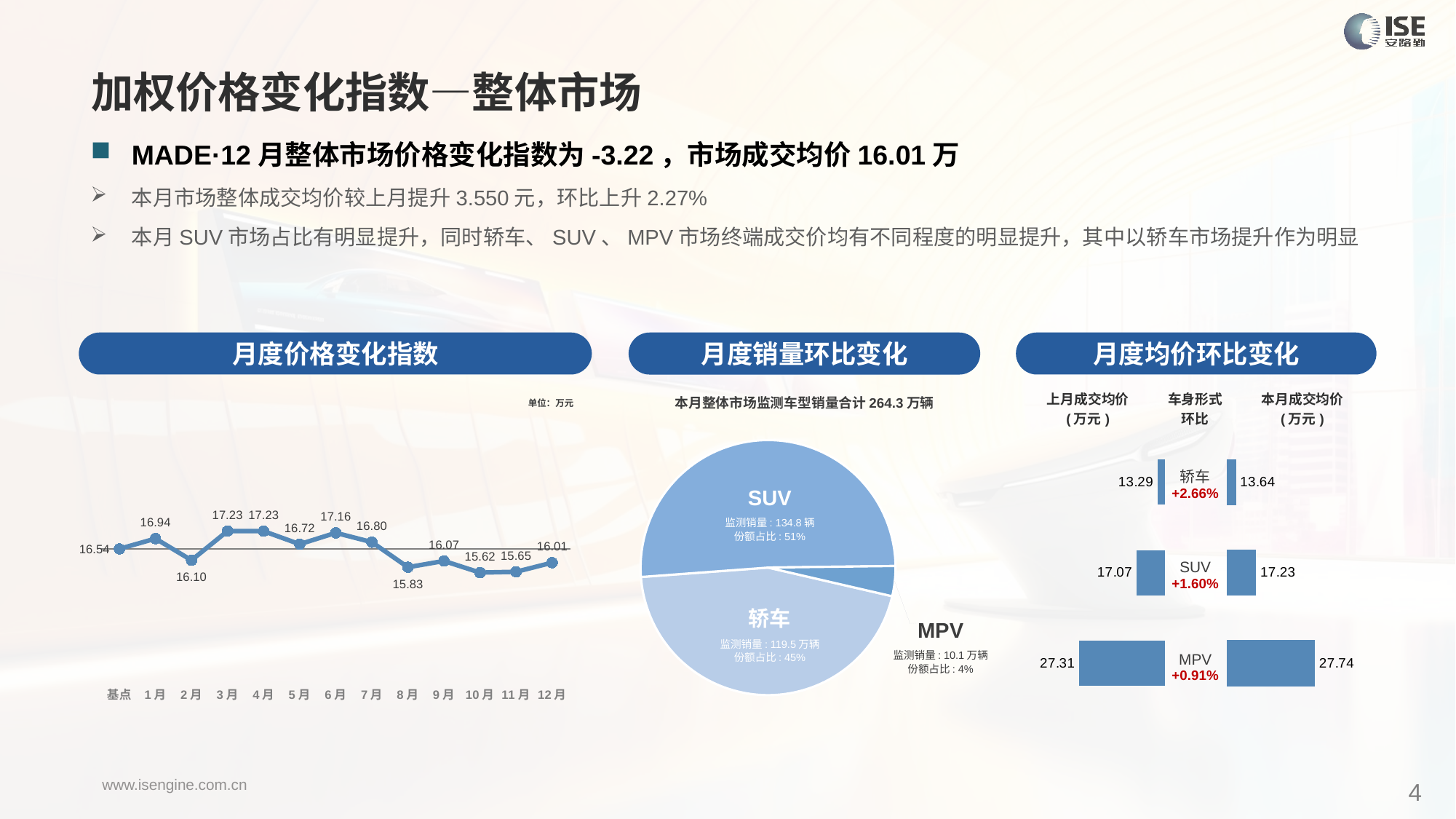

加权价格变化指数—整体市场
MADE·12月整体市场价格变化指数为-3.22，市场成交均价16.01万
本月市场整体成交均价较上月提升3.550元，环比上升2.27%
本月SUV市场占比有明显提升，同时轿车、SUV、MPV市场终端成交价均有不同程度的明显提升，其中以轿车市场提升作为明显
月度价格变化指数

月度均价环比变化

月度销量环比变化

本月整体市场监测车型销量合计264.3万辆

### Chart

| Category | 车身市场 |
|---|---|
| 轿车 | 1195094.0000000056 |
| SUV | 1347668.0000000144 |
| MPV | 100673.00000000616 |
SUV
监测销量: 134.8辆
份额占比: 51%
轿车
监测销量: 119.5万辆
份额占比: 45%
MPV
监测销量: 10.1万辆
份额占比: 4%

### Chart

| Category | Y2024 |
|---|---|
| 基点 | 0.0 |
| 1月 | 2.4182784996607642 |
| 2月 | -2.66 |
| 3月 | 4.2 |
| 4月 | 4.16 |
| 5月 | 1.11 |
| 6月 | 3.77 |
| 7月 | 1.59 |
| 8月 | -4.3 |
| 9月 | -2.83 |
| 10月 | -5.56 |
| 11月 | -5.37 |
| 12月 | -3.22 |
| 上月成交均价 (万元) | 车身形式 环比 | 本月成交均价 (万元) |
| --- | --- | --- |
单位：万元

### Chart

| Category | 成交均价 |
|---|---|
| 轿车 | 13.29 |
| SUV | 17.07 |
| MPV | 27.31 |
| 轿车 +2.66% |
| --- |
| SUV +1.60% |
| MPV +0.91% |

### Chart

| Category | 成交均价 |
|---|---|
| 轿车 | 13.641817522303684 |
| SUV | 17.22592980615407 |
| MPV | 27.74225800363535 |
4